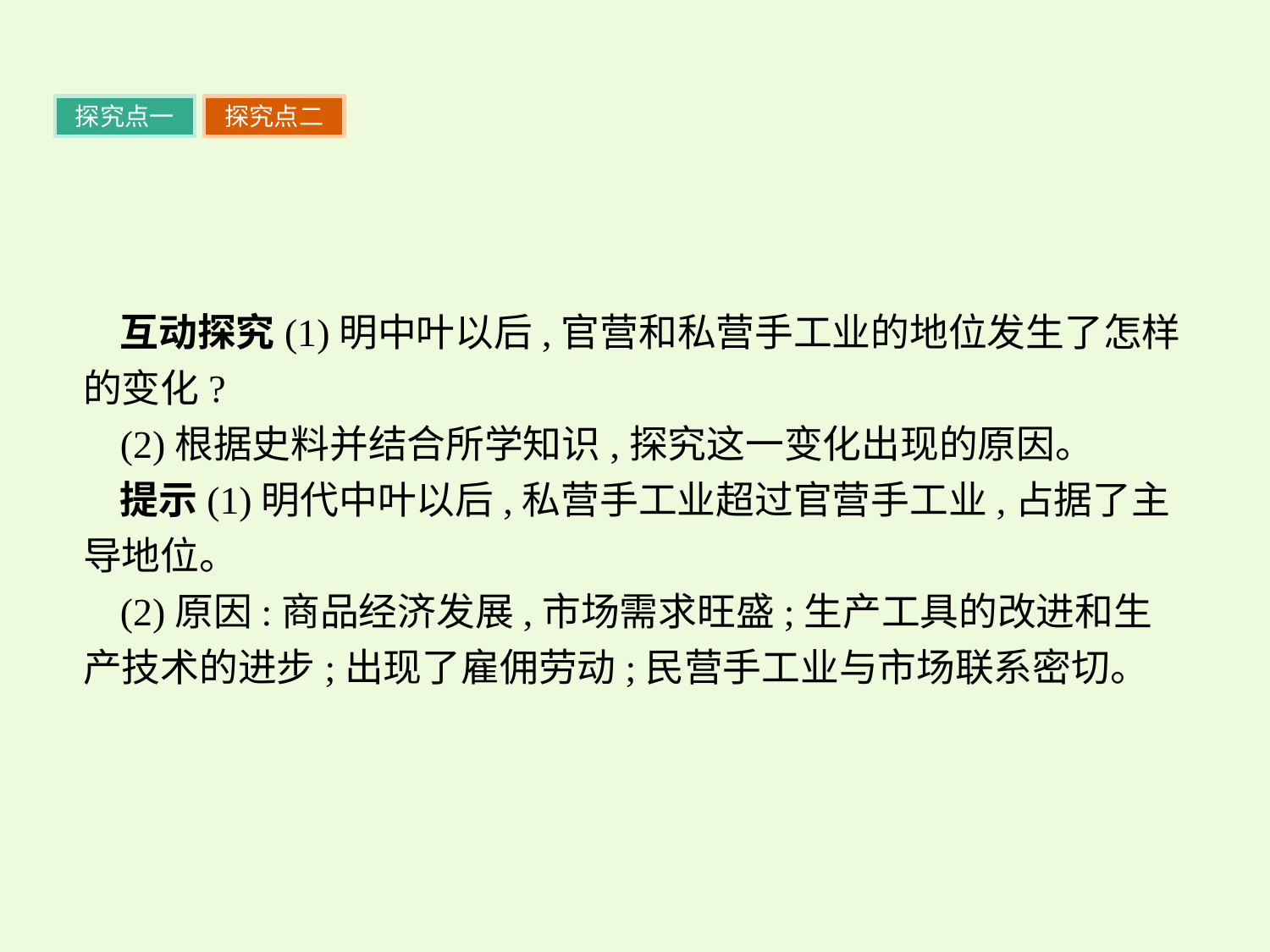

探究点一
探究点二
互动探究(1)明中叶以后,官营和私营手工业的地位发生了怎样的变化?
(2)根据史料并结合所学知识,探究这一变化出现的原因。
提示(1)明代中叶以后,私营手工业超过官营手工业,占据了主导地位。
(2)原因:商品经济发展,市场需求旺盛;生产工具的改进和生产技术的进步;出现了雇佣劳动;民营手工业与市场联系密切。